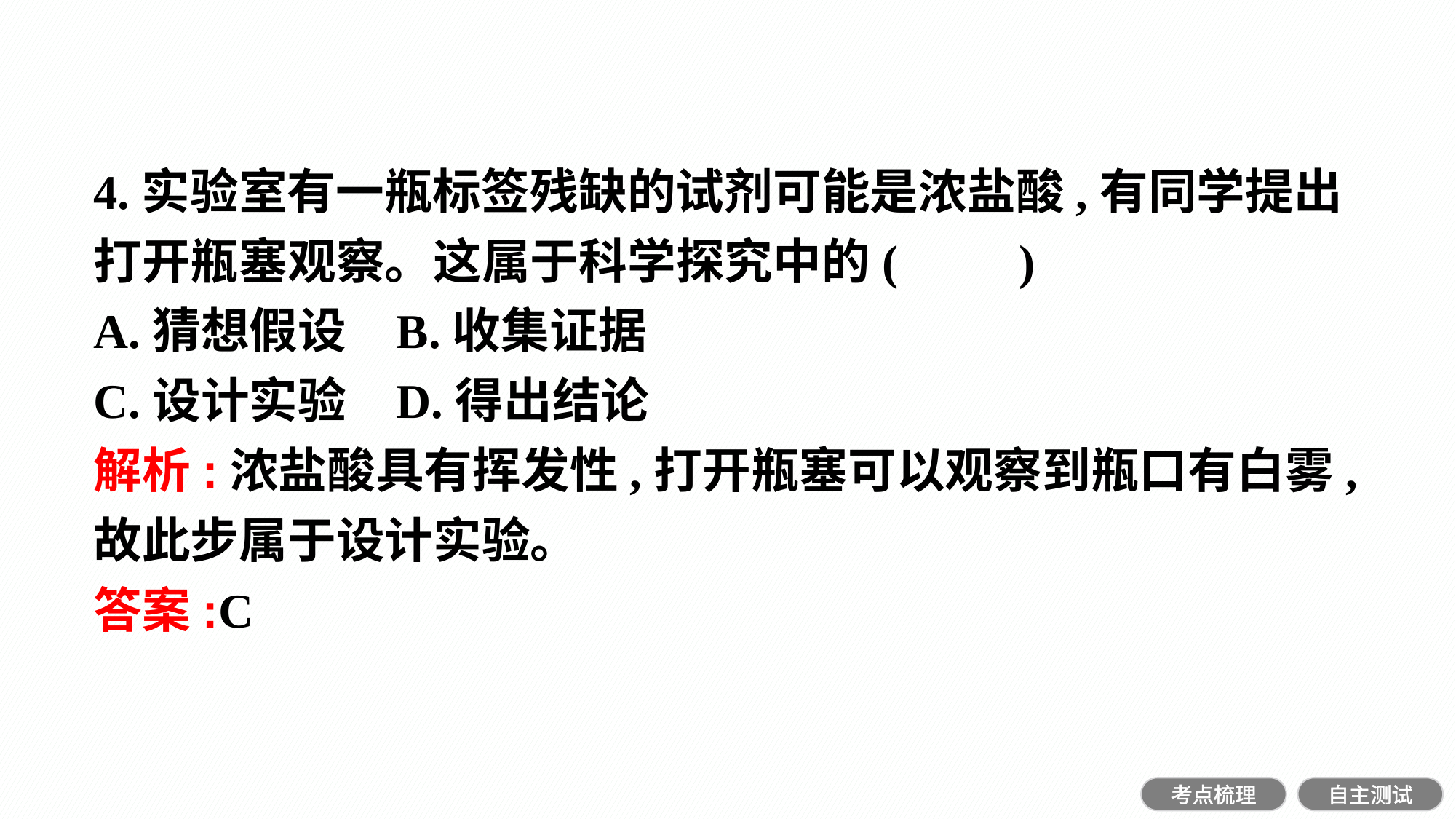

4.实验室有一瓶标签残缺的试剂可能是浓盐酸,有同学提出打开瓶塞观察。这属于科学探究中的(　　)
A.猜想假设	B.收集证据
C.设计实验	D.得出结论
解析:浓盐酸具有挥发性,打开瓶塞可以观察到瓶口有白雾,故此步属于设计实验。
答案:C